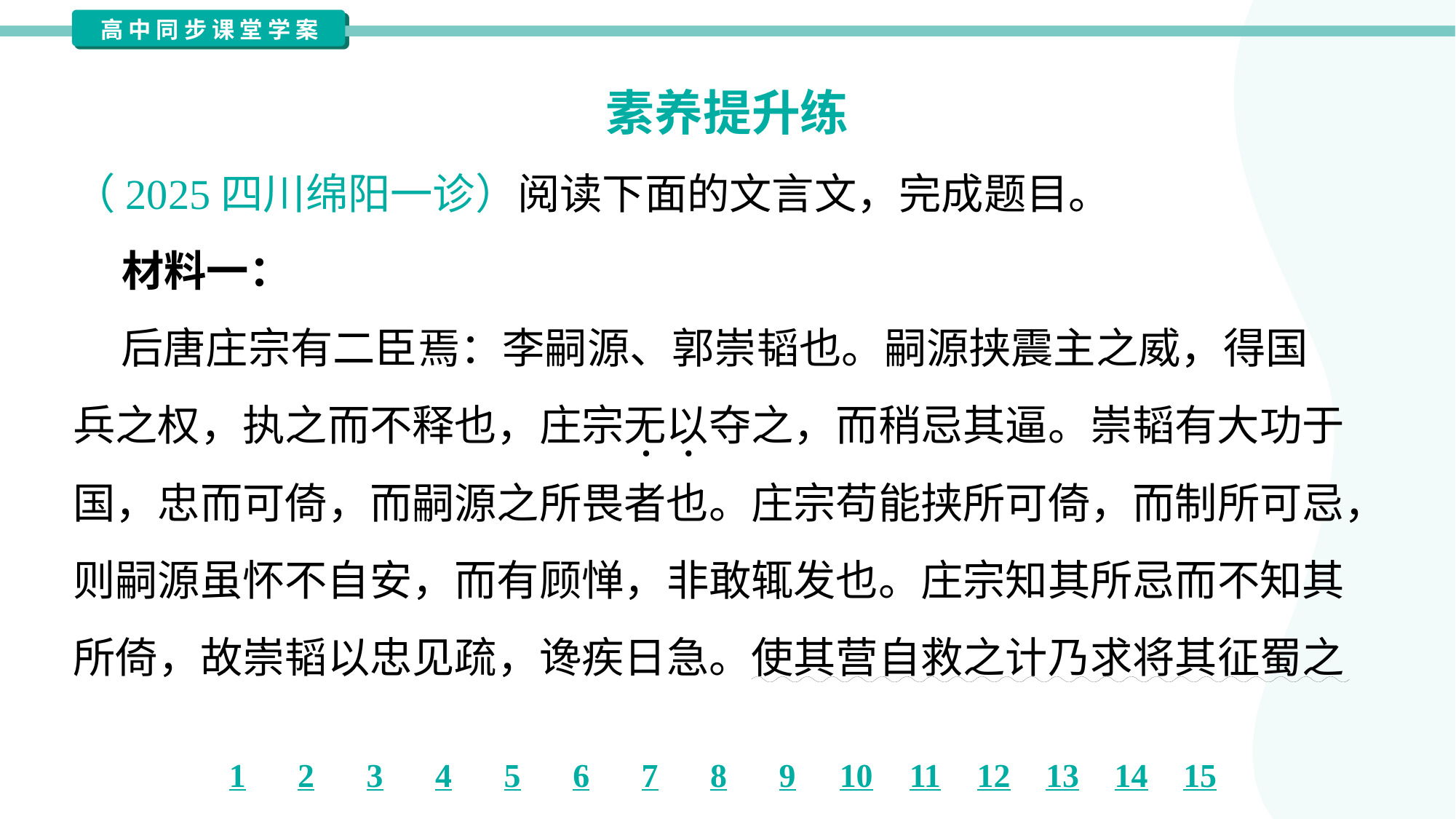

素养提升练
（2025四川绵阳一诊）阅读下面的文言文，完成题目。
    材料一：
    后唐庄宗有二臣焉：李嗣源、郭崇韬也。嗣源挟震主之威，得国
兵之权，执之而不释也，庄宗无以夺之，而稍忌其逼。崇韬有大功于
国，忠而可倚，而嗣源之所畏者也。庄宗苟能挟所可倚，而制所可忌，
则嗣源虽怀不自安，而有顾惮，非敢辄发也。庄宗知其所忌而不知其
所倚，故崇韬以忠见疏，谗疾日急。使其营自救之计乃求将其征蜀之